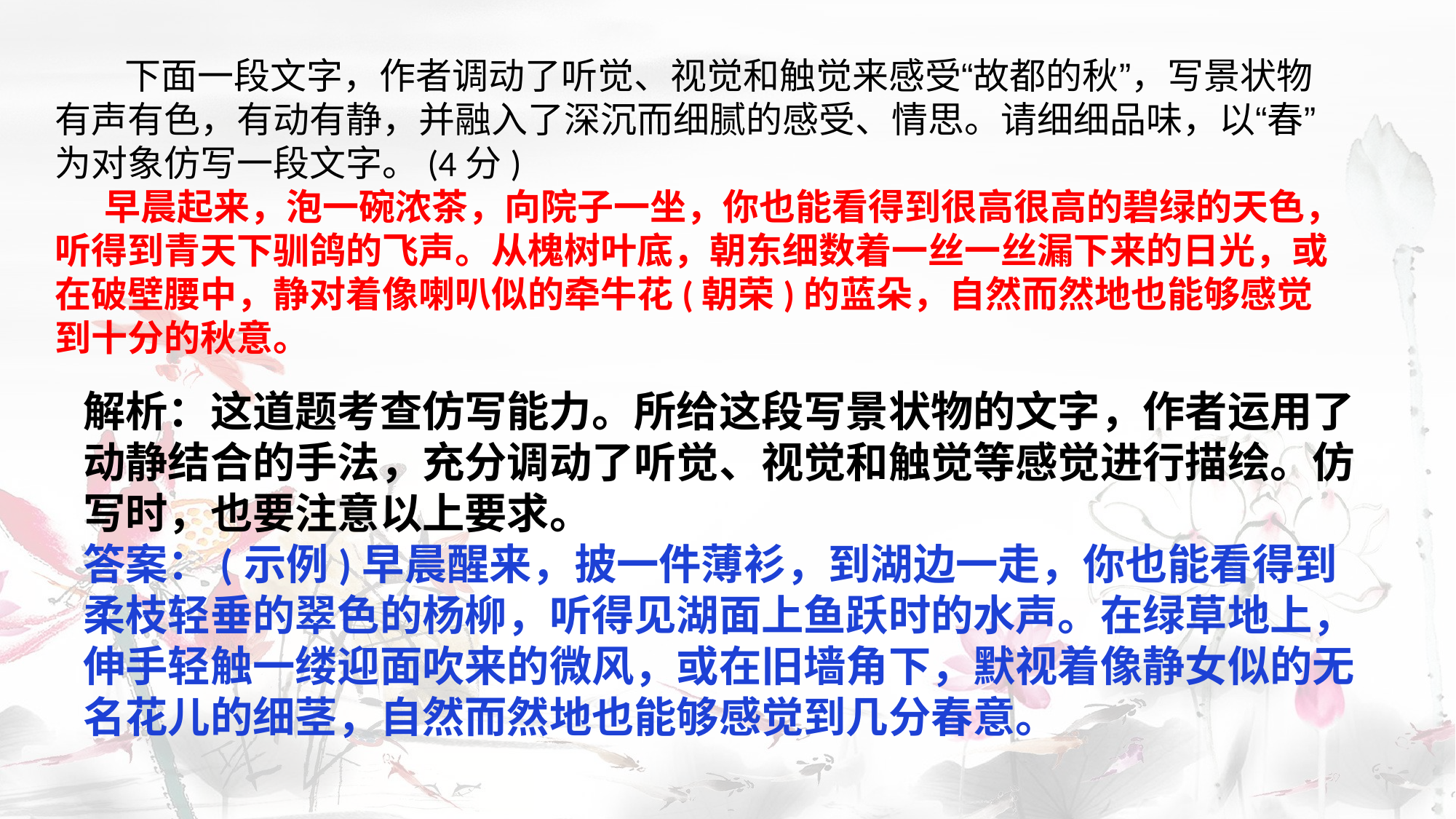

下面一段文字，作者调动了听觉、视觉和触觉来感受“故都的秋”，写景状物有声有色，有动有静，并融入了深沉而细腻的感受、情思。请细细品味，以“春”为对象仿写一段文字。(4分)
    早晨起来，泡一碗浓茶，向院子一坐，你也能看得到很高很高的碧绿的天色，听得到青天下驯鸽的飞声。从槐树叶底，朝东细数着一丝一丝漏下来的日光，或在破壁腰中，静对着像喇叭似的牵牛花(朝荣)的蓝朵，自然而然地也能够感觉到十分的秋意。
解析：这道题考查仿写能力。所给这段写景状物的文字，作者运用了动静结合的手法，充分调动了听觉、视觉和触觉等感觉进行描绘。仿写时，也要注意以上要求。
答案：(示例)早晨醒来，披一件薄衫，到湖边一走，你也能看得到柔枝轻垂的翠色的杨柳，听得见湖面上鱼跃时的水声。在绿草地上，伸手轻触一缕迎面吹来的微风，或在旧墙角下，默视着像静女似的无名花儿的细茎，自然而然地也能够感觉到几分春意。